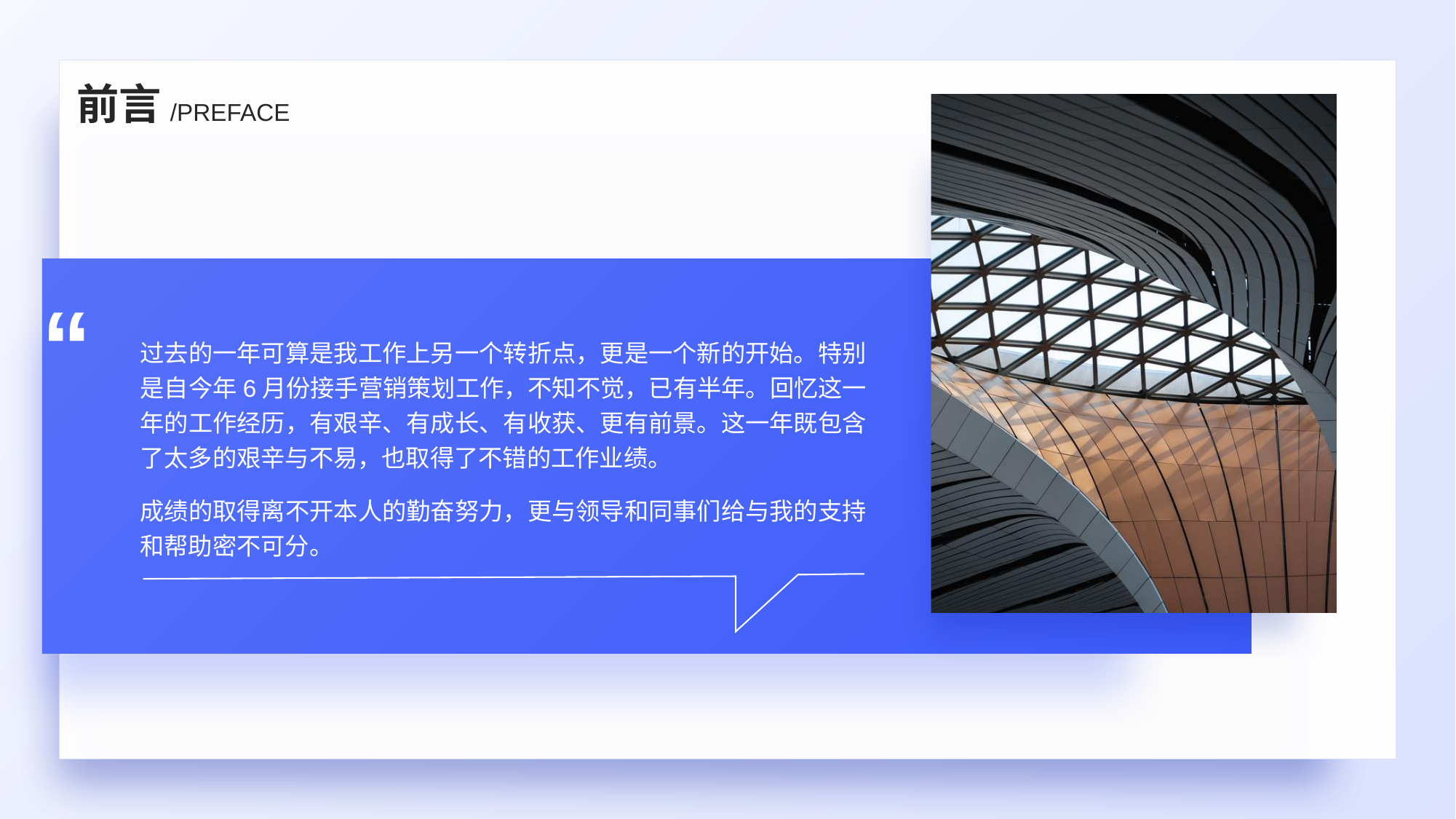

前言
/PREFACE

“

过去的一年可算是我工作上另一个转折点，更是一个新的开始。特别是自今年6月份接手营销策划工作，不知不觉，已有半年。回忆这一年的工作经历，有艰辛、有成长、有收获、更有前景。这一年既包含了太多的艰辛与不易，也取得了不错的工作业绩。
成绩的取得离不开本人的勤奋努力，更与领导和同事们给与我的支持和帮助密不可分。